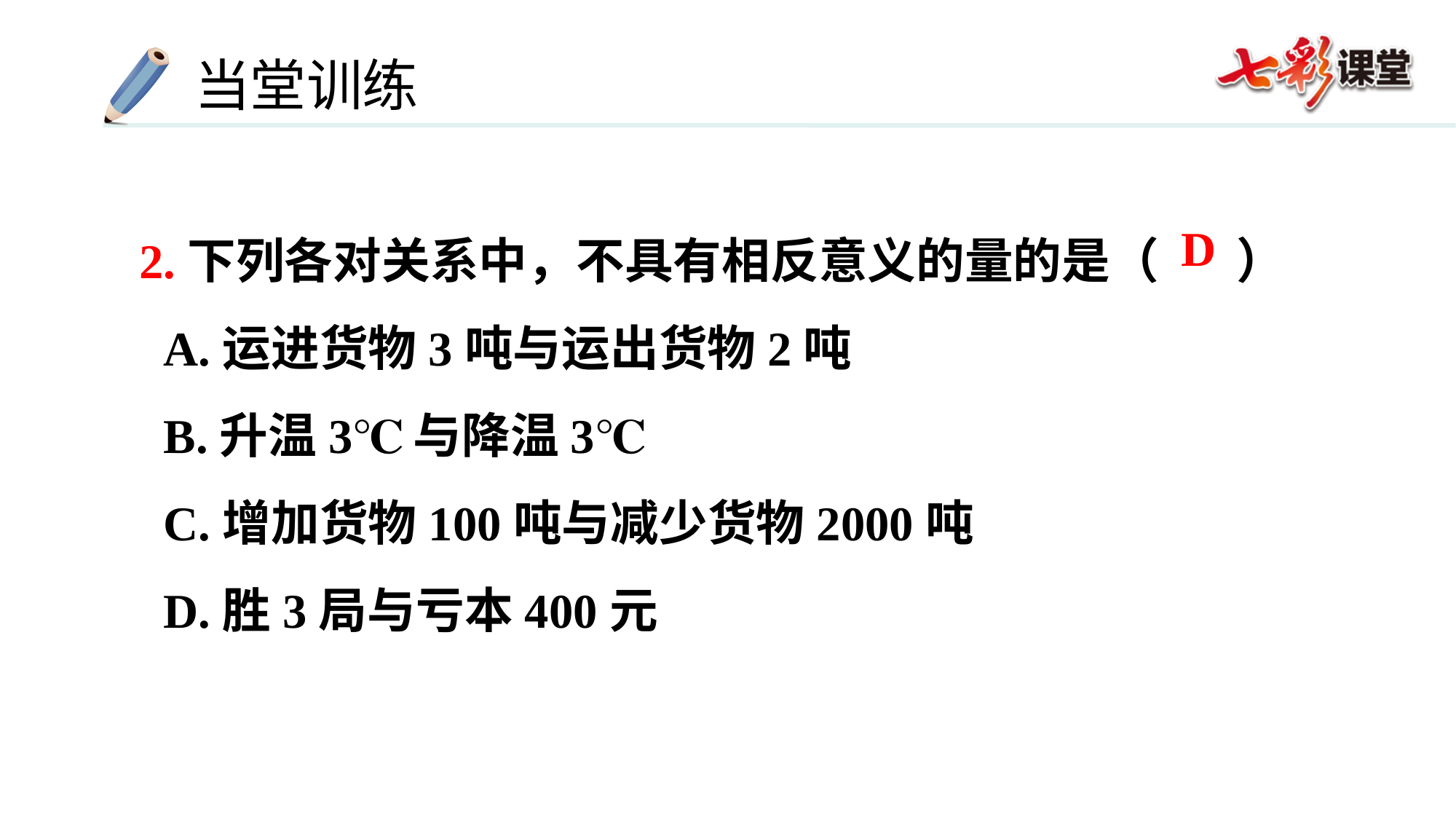

2.下列各对关系中，不具有相反意义的量的是（       ）
  A.运进货物3吨与运出货物2吨
  B.升温3℃与降温3℃
  C.增加货物100吨与减少货物2000吨
  D.胜3局与亏本400元
D